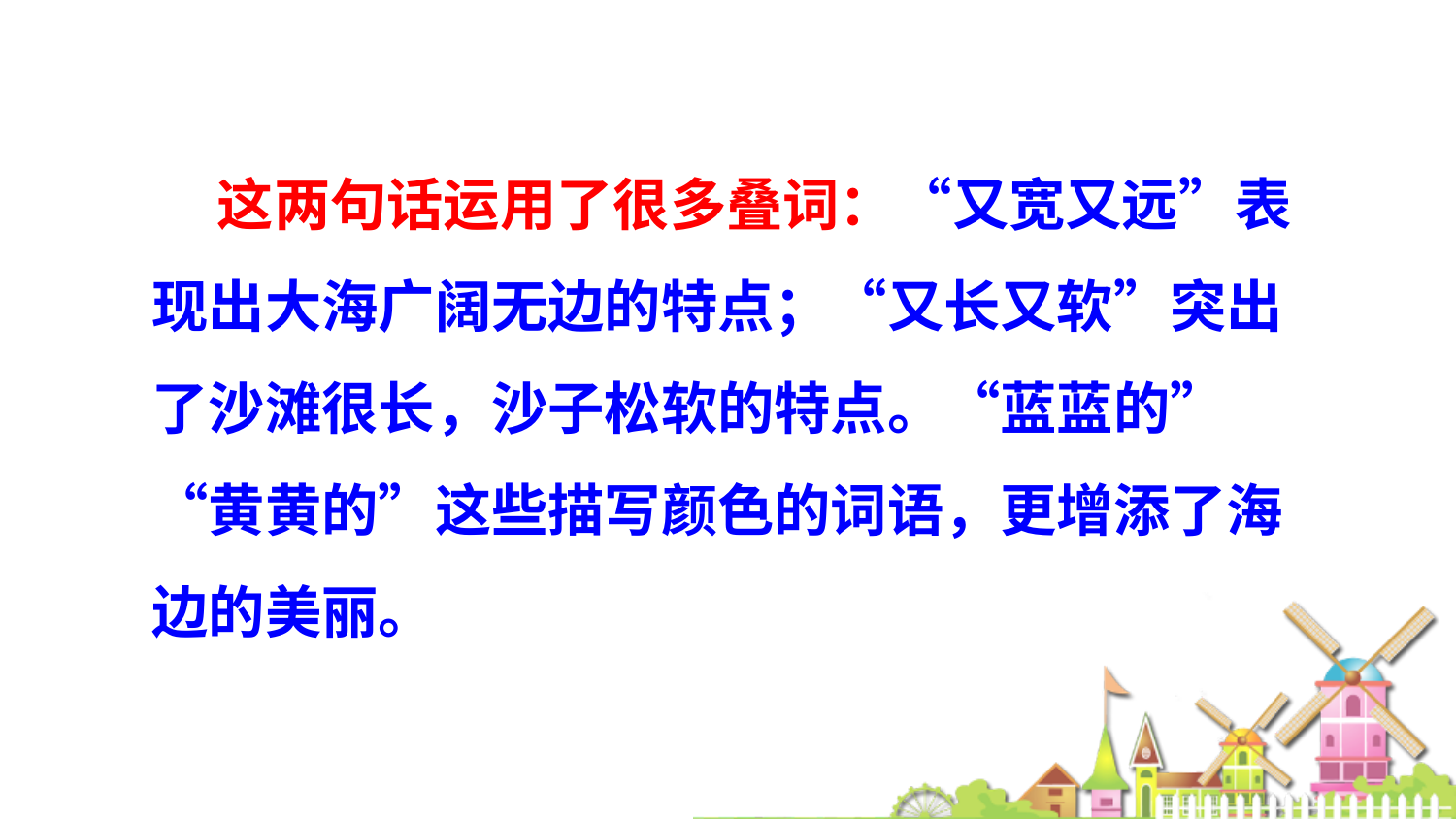

这两句话运用了很多叠词：“又宽又远”表现出大海广阔无边的特点；“又长又软”突出了沙滩很长，沙子松软的特点。“蓝蓝的”“黄黄的”这些描写颜色的词语，更增添了海边的美丽。